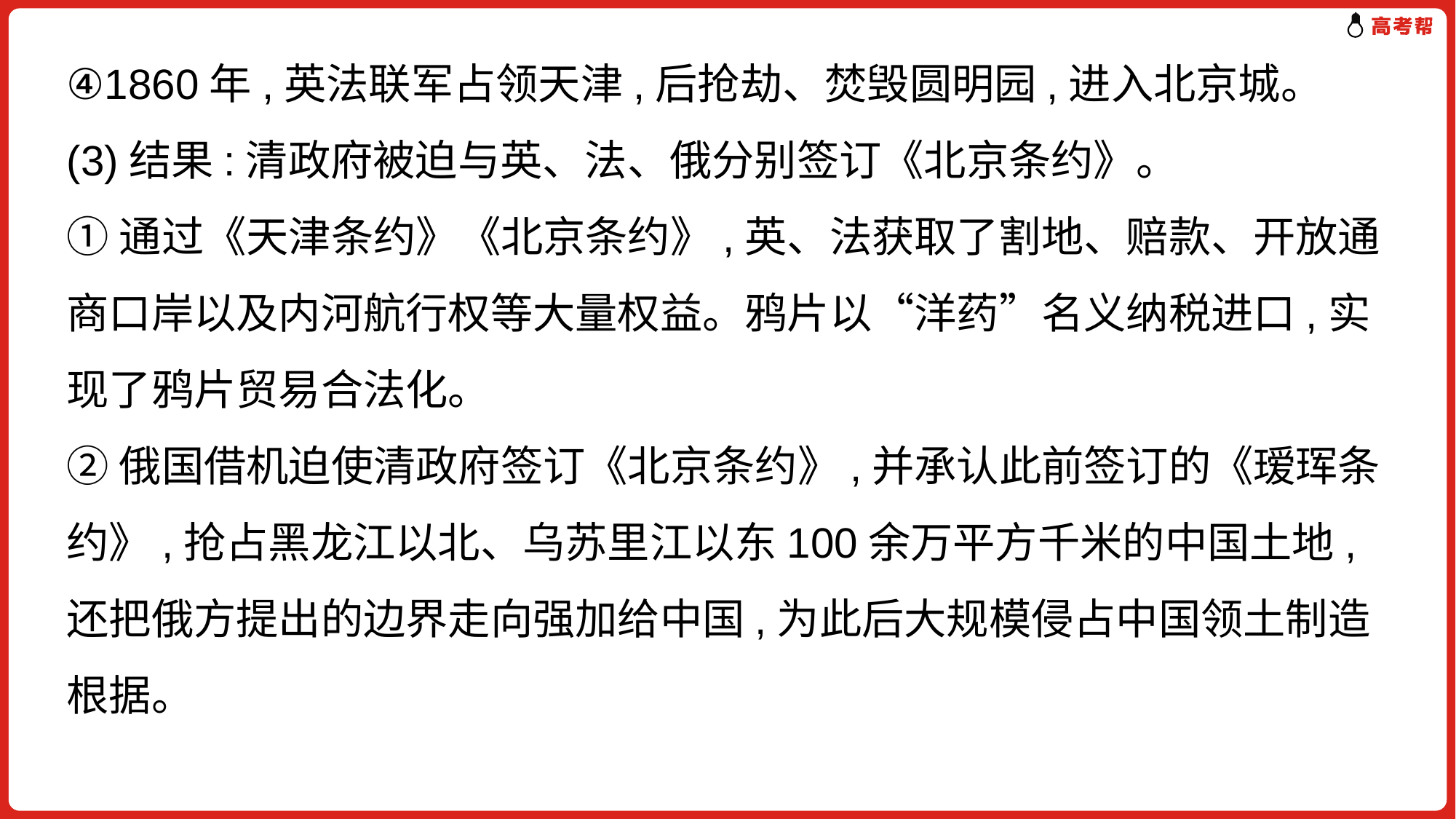

④1860年,英法联军占领天津,后抢劫、焚毁圆明园,进入北京城。
(3)结果:清政府被迫与英、法、俄分别签订《北京条约》。
①通过《天津条约》《北京条约》,英、法获取了割地、赔款、开放通商口岸以及内河航行权等大量权益。鸦片以“洋药”名义纳税进口,实现了鸦片贸易合法化。
②俄国借机迫使清政府签订《北京条约》,并承认此前签订的《瑷珲条约》,抢占黑龙江以北、乌苏里江以东100余万平方千米的中国土地,还把俄方提出的边界走向强加给中国,为此后大规模侵占中国领土制造根据。